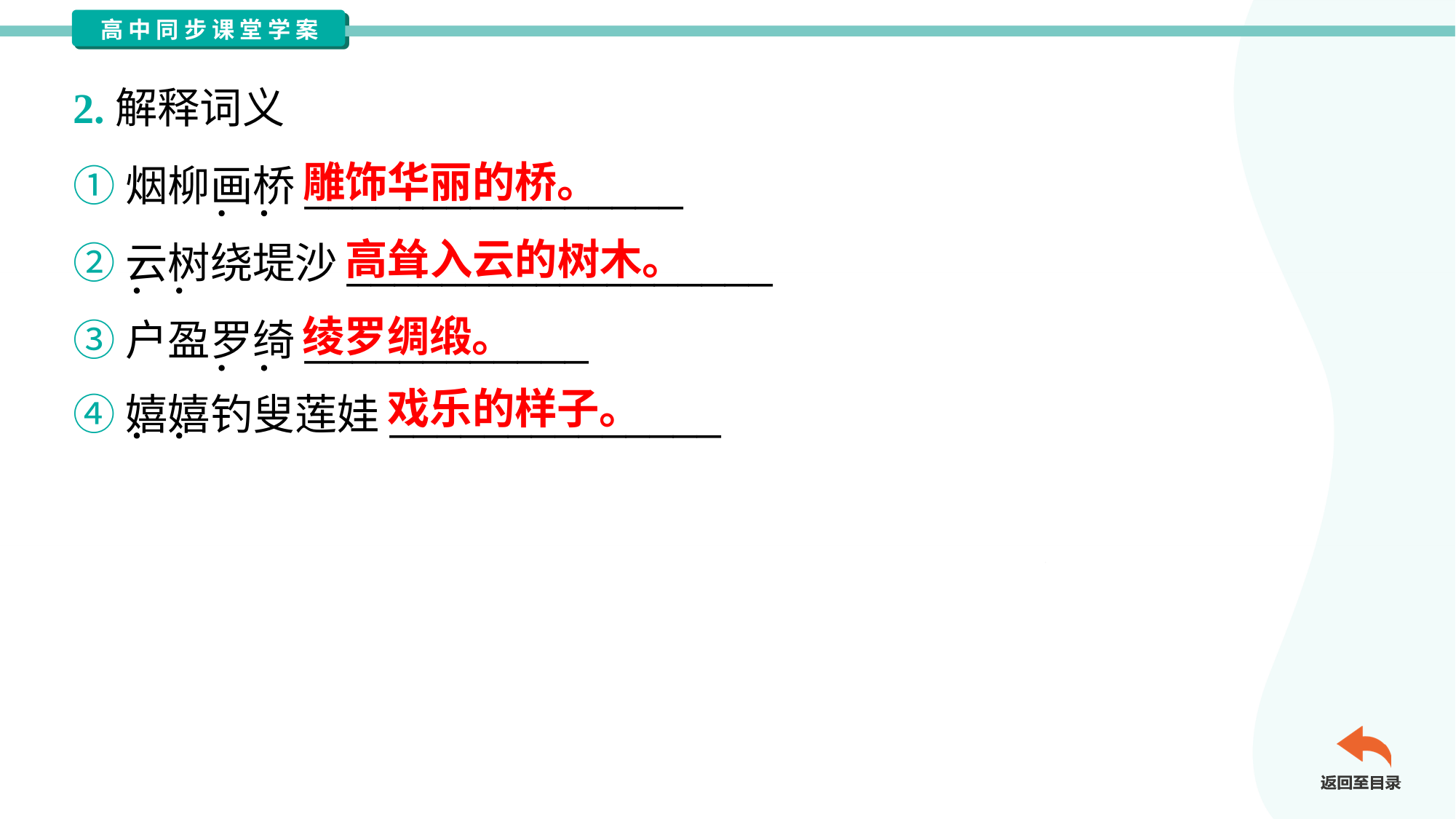

2.解释词义
雕饰华丽的桥。
①烟柳画桥________________
②云树绕堤沙__________________
③户盈罗绮____________
④嬉嬉钓叟莲娃______________
高耸入云的树木。

绫罗绸缎。

戏乐的样子。